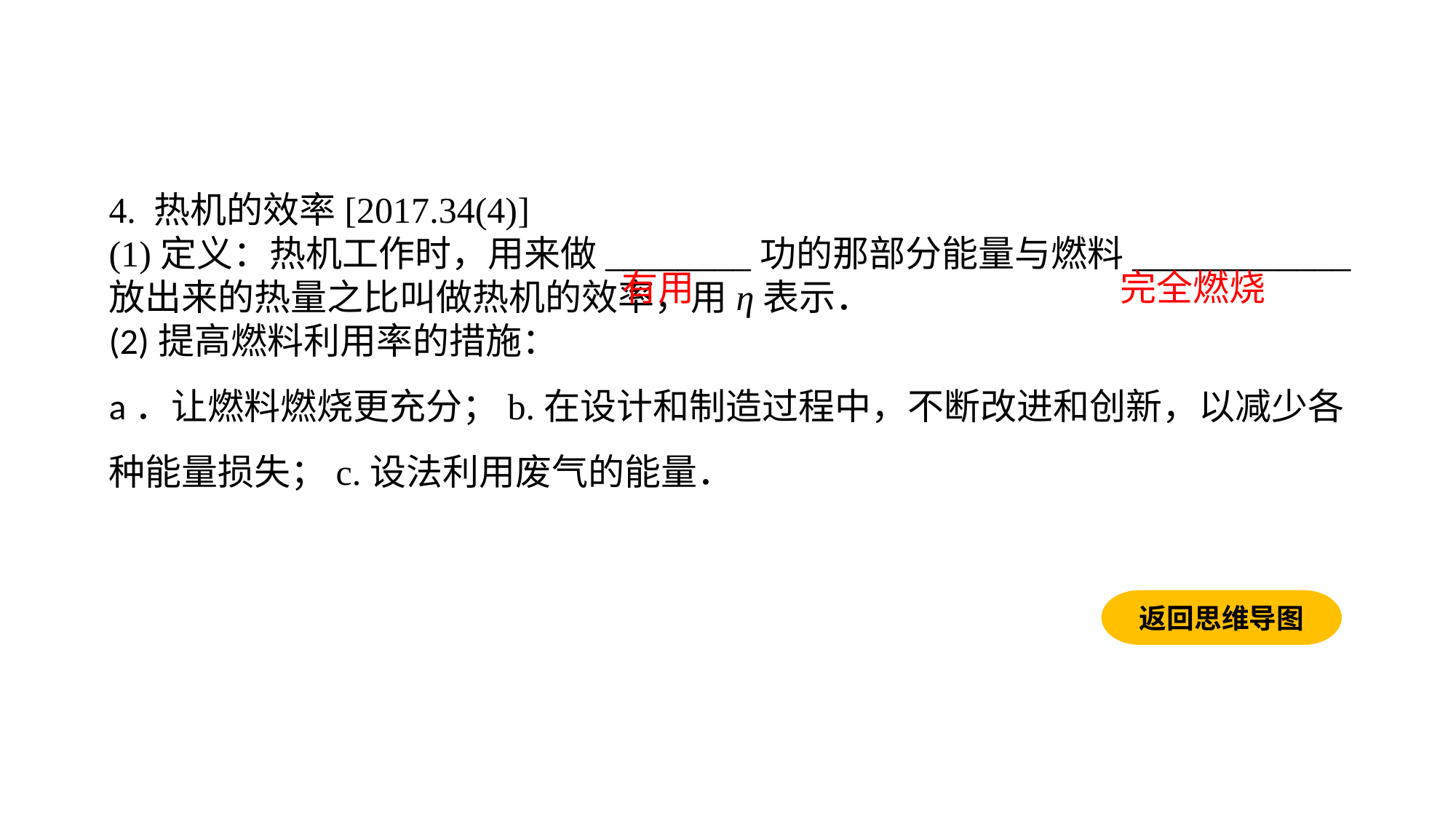

4. 热机的效率[2017.34(4)](1)定义：热机工作时，用来做________功的那部分能量与燃料____________放出来的热量之比叫做热机的效率，用η表示．(2)提高燃料利用率的措施：a．让燃料燃烧更充分；b.在设计和制造过程中，不断改进和创新，以减少各种能量损失；c.设法利用废气的能量．
有用
完全燃烧
返回思维导图